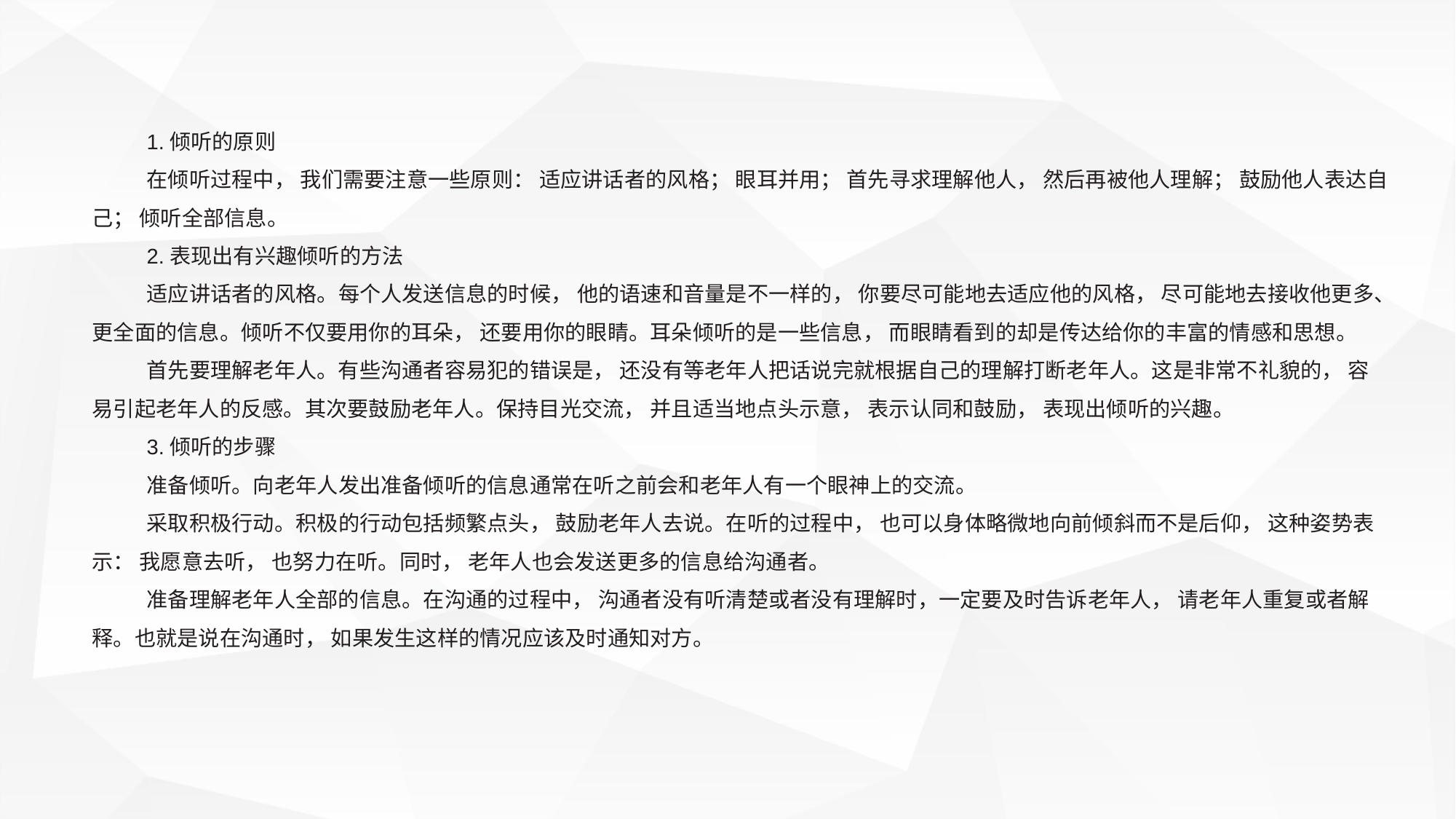

1.倾听的原则
在倾听过程中， 我们需要注意一些原则： 适应讲话者的风格； 眼耳并用； 首先寻求理解他人， 然后再被他人理解； 鼓励他人表达自己； 倾听全部信息。
2.表现出有兴趣倾听的方法
适应讲话者的风格。每个人发送信息的时候， 他的语速和音量是不一样的， 你要尽可能地去适应他的风格， 尽可能地去接收他更多、更全面的信息。倾听不仅要用你的耳朵， 还要用你的眼睛。耳朵倾听的是一些信息， 而眼睛看到的却是传达给你的丰富的情感和思想。
首先要理解老年人。有些沟通者容易犯的错误是， 还没有等老年人把话说完就根据自己的理解打断老年人。这是非常不礼貌的， 容易引起老年人的反感。其次要鼓励老年人。保持目光交流， 并且适当地点头示意， 表示认同和鼓励， 表现出倾听的兴趣。
3.倾听的步骤
准备倾听。向老年人发出准备倾听的信息通常在听之前会和老年人有一个眼神上的交流。
采取积极行动。积极的行动包括频繁点头， 鼓励老年人去说。在听的过程中， 也可以身体略微地向前倾斜而不是后仰， 这种姿势表示： 我愿意去听， 也努力在听。同时， 老年人也会发送更多的信息给沟通者。
准备理解老年人全部的信息。在沟通的过程中， 沟通者没有听清楚或者没有理解时，一定要及时告诉老年人， 请老年人重复或者解释。也就是说在沟通时， 如果发生这样的情况应该及时通知对方。